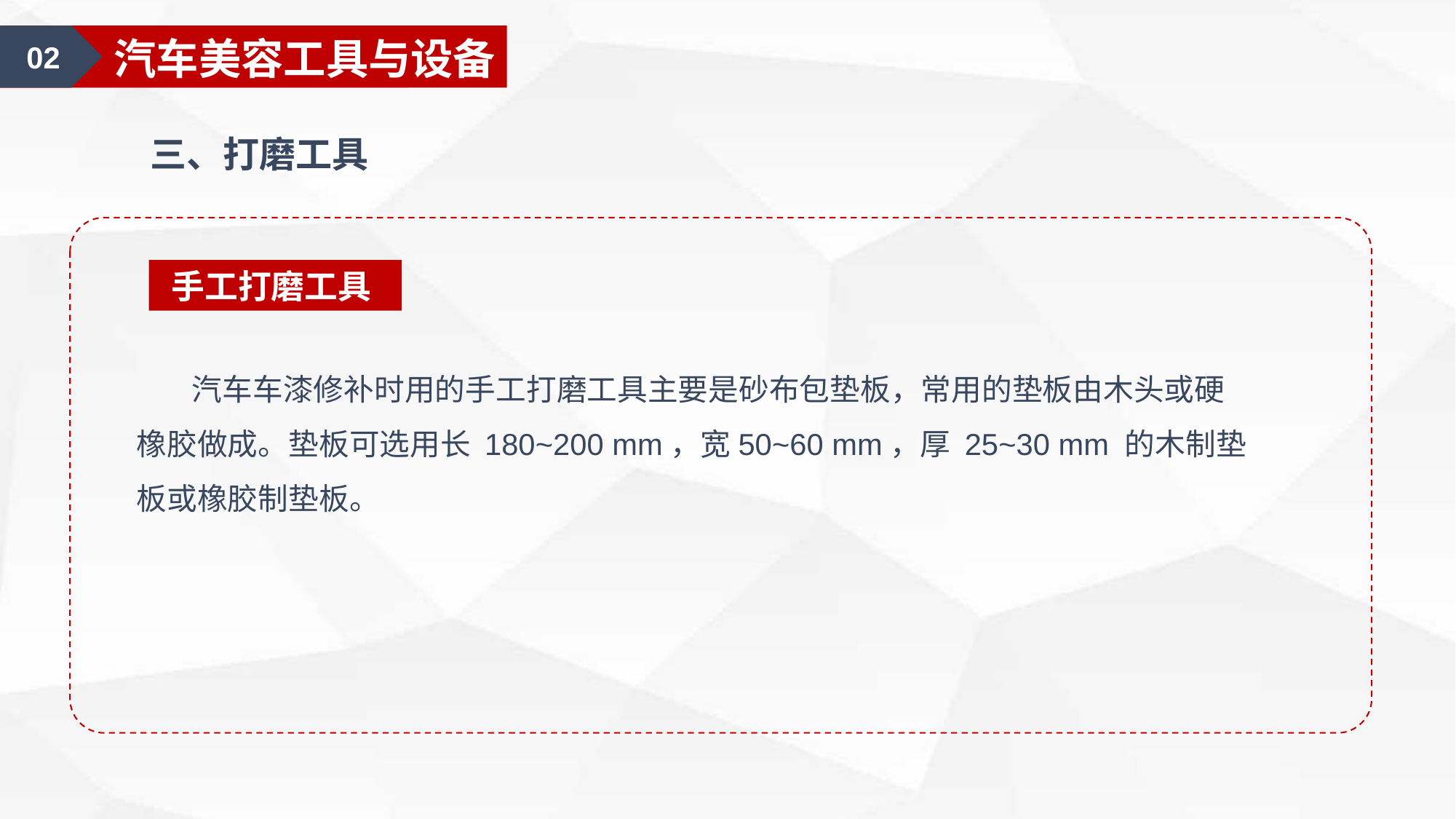

01
汽车美容认知

02
汽车美容工具与设备
三、打磨工具

手工打磨工具
       汽车车漆修补时用的手工打磨工具主要是砂布包垫板，常用的垫板由木头或硬橡胶做成。垫板可选用长 180~200 mm，宽50~60 mm，厚 25~30 mm 的木制垫板或橡胶制垫板。